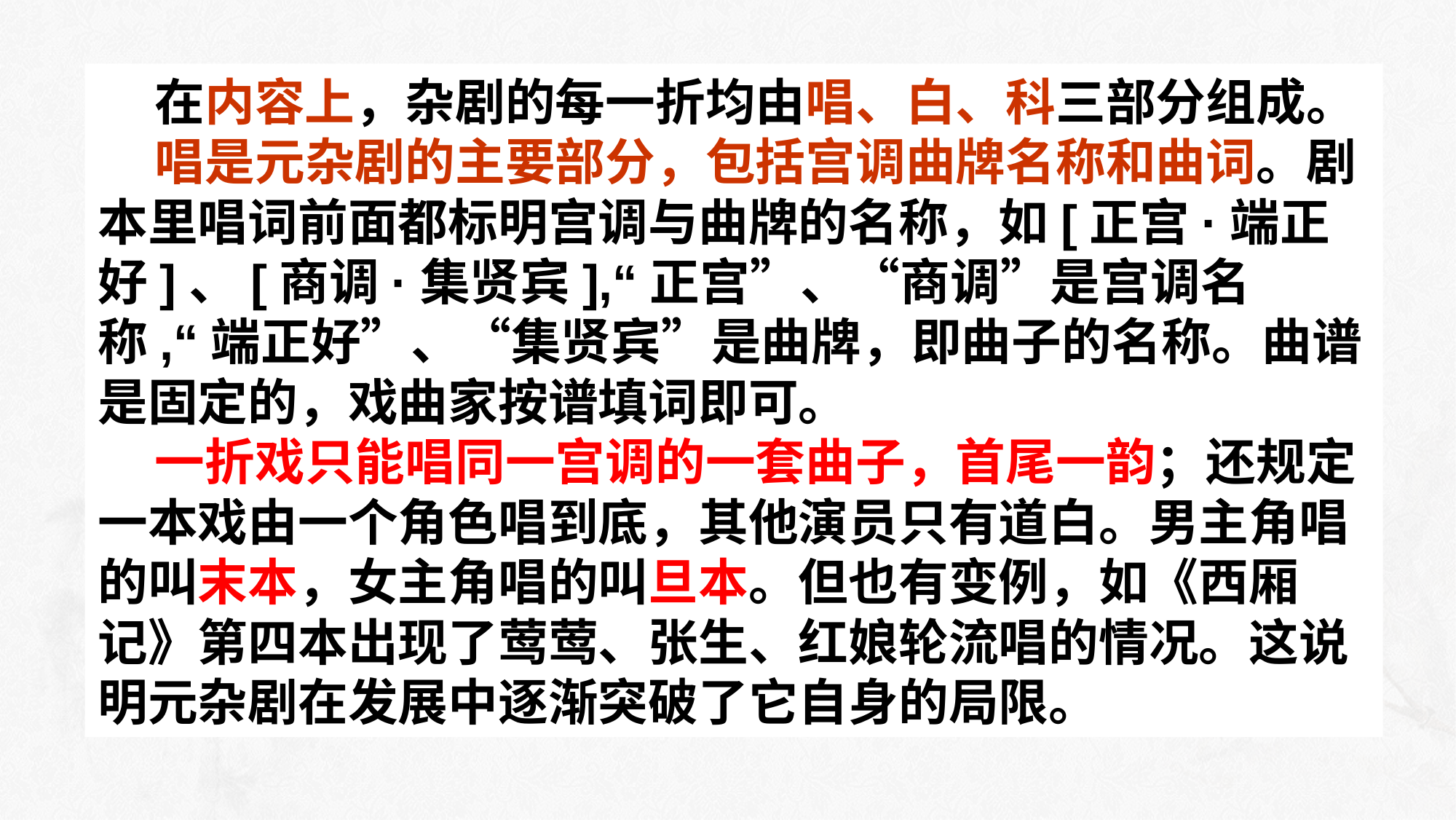

在内容上，杂剧的每一折均由唱、白、科三部分组成。
    唱是元杂剧的主要部分，包括宫调曲牌名称和曲词。剧本里唱词前面都标明宫调与曲牌的名称，如[正宫·端正好]、[商调·集贤宾],“正宫”、“商调”是宫调名称,“端正好”、“集贤宾”是曲牌，即曲子的名称。曲谱是固定的，戏曲家按谱填词即可。
    一折戏只能唱同一宫调的一套曲子，首尾一韵；还规定一本戏由一个角色唱到底，其他演员只有道白。男主角唱的叫末本，女主角唱的叫旦本。但也有变例，如《西厢记》第四本出现了莺莺、张生、红娘轮流唱的情况。这说明元杂剧在发展中逐渐突破了它自身的局限。